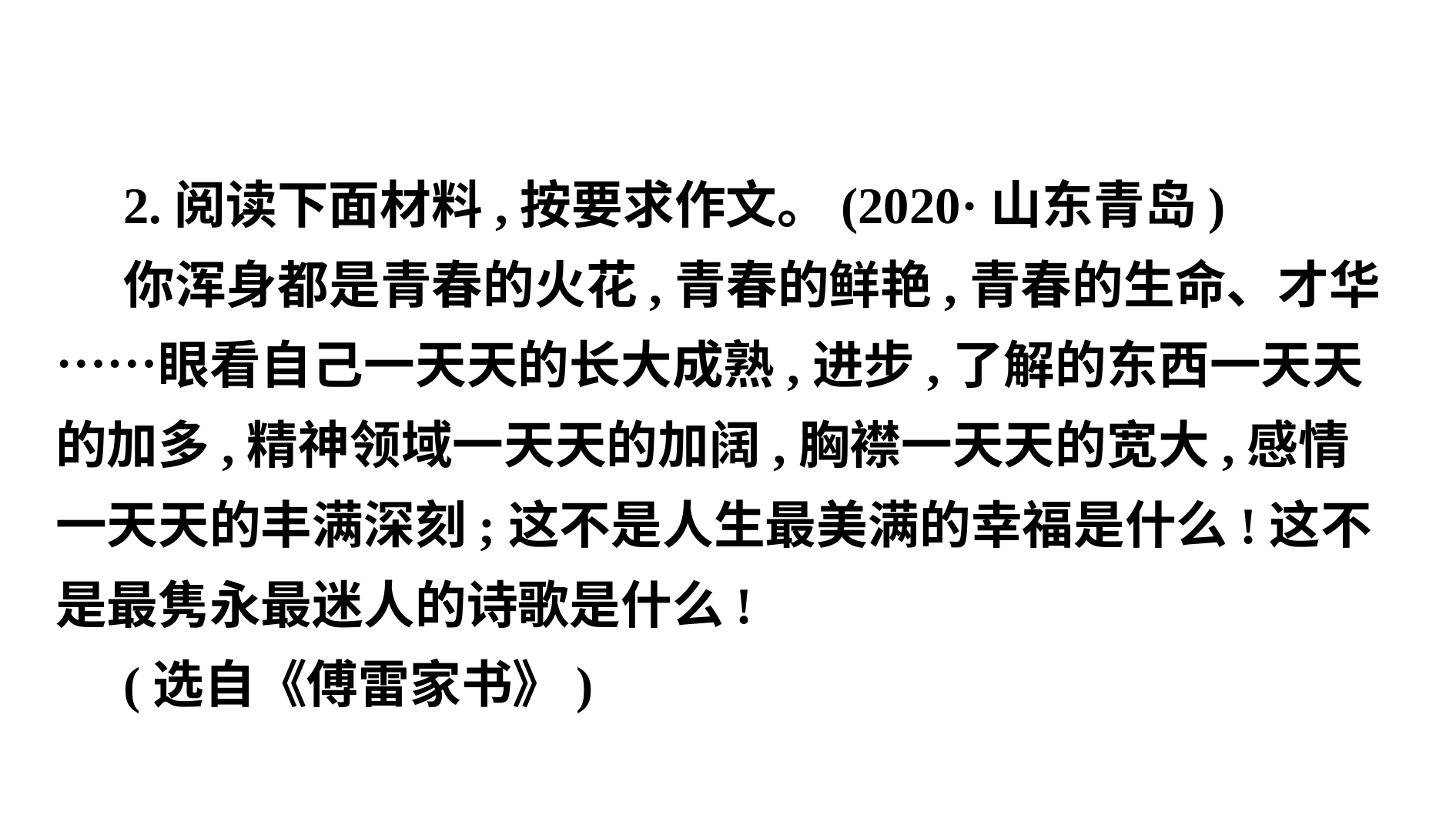

2.阅读下面材料,按要求作文。(2020·山东青岛)
你浑身都是青春的火花,青春的鲜艳,青春的生命、才华……眼看自己一天天的长大成熟,进步,了解的东西一天天的加多,精神领域一天天的加阔,胸襟一天天的宽大,感情一天天的丰满深刻;这不是人生最美满的幸福是什么!这不是最隽永最迷人的诗歌是什么!
(选自《傅雷家书》)